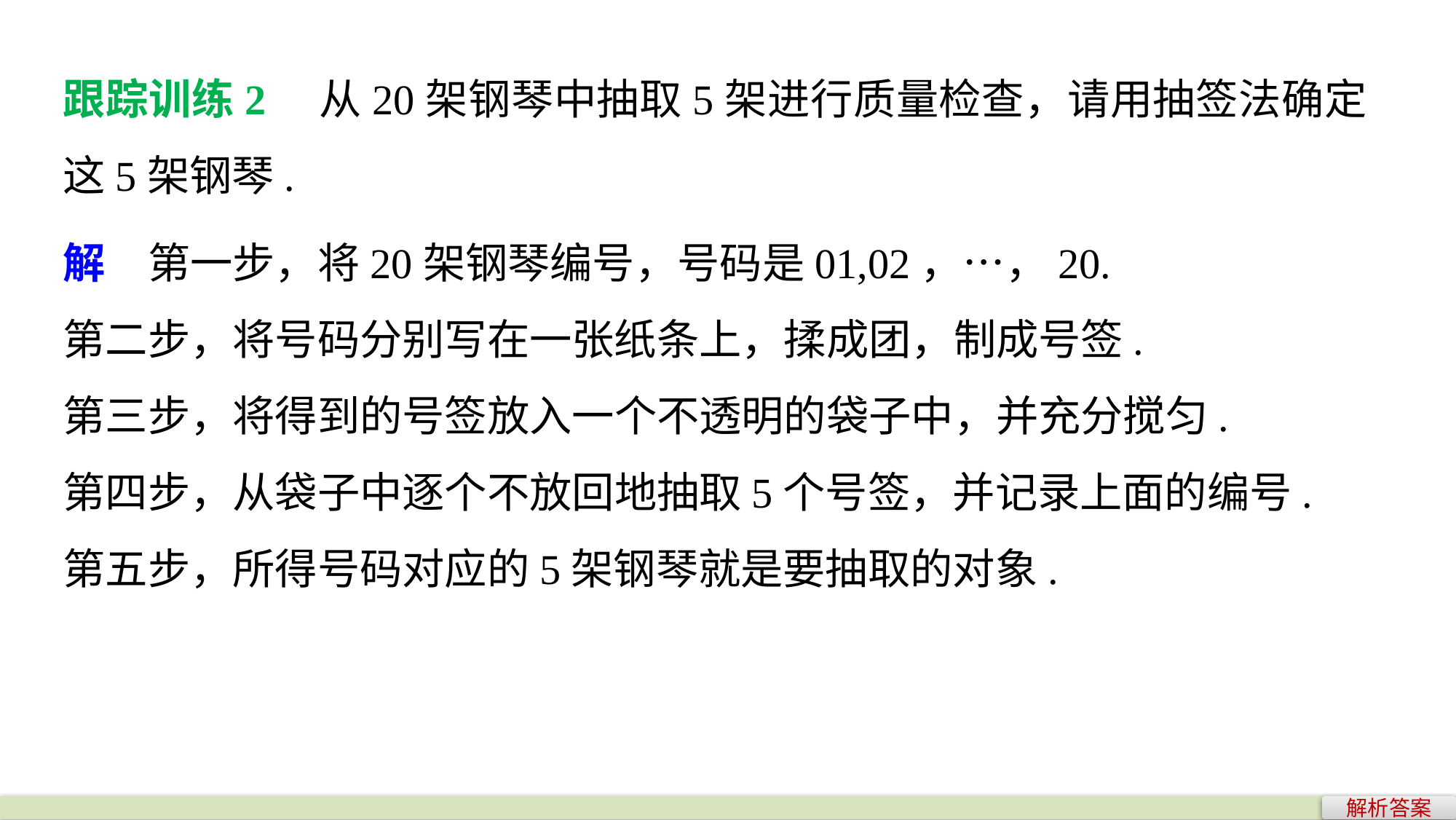

跟踪训练2　从20架钢琴中抽取5架进行质量检查，请用抽签法确定这5架钢琴.
解　第一步，将20架钢琴编号，号码是01,02，…，20.
第二步，将号码分别写在一张纸条上，揉成团，制成号签.
第三步，将得到的号签放入一个不透明的袋子中，并充分搅匀.
第四步，从袋子中逐个不放回地抽取5个号签，并记录上面的编号.
第五步，所得号码对应的5架钢琴就是要抽取的对象.
解析答案